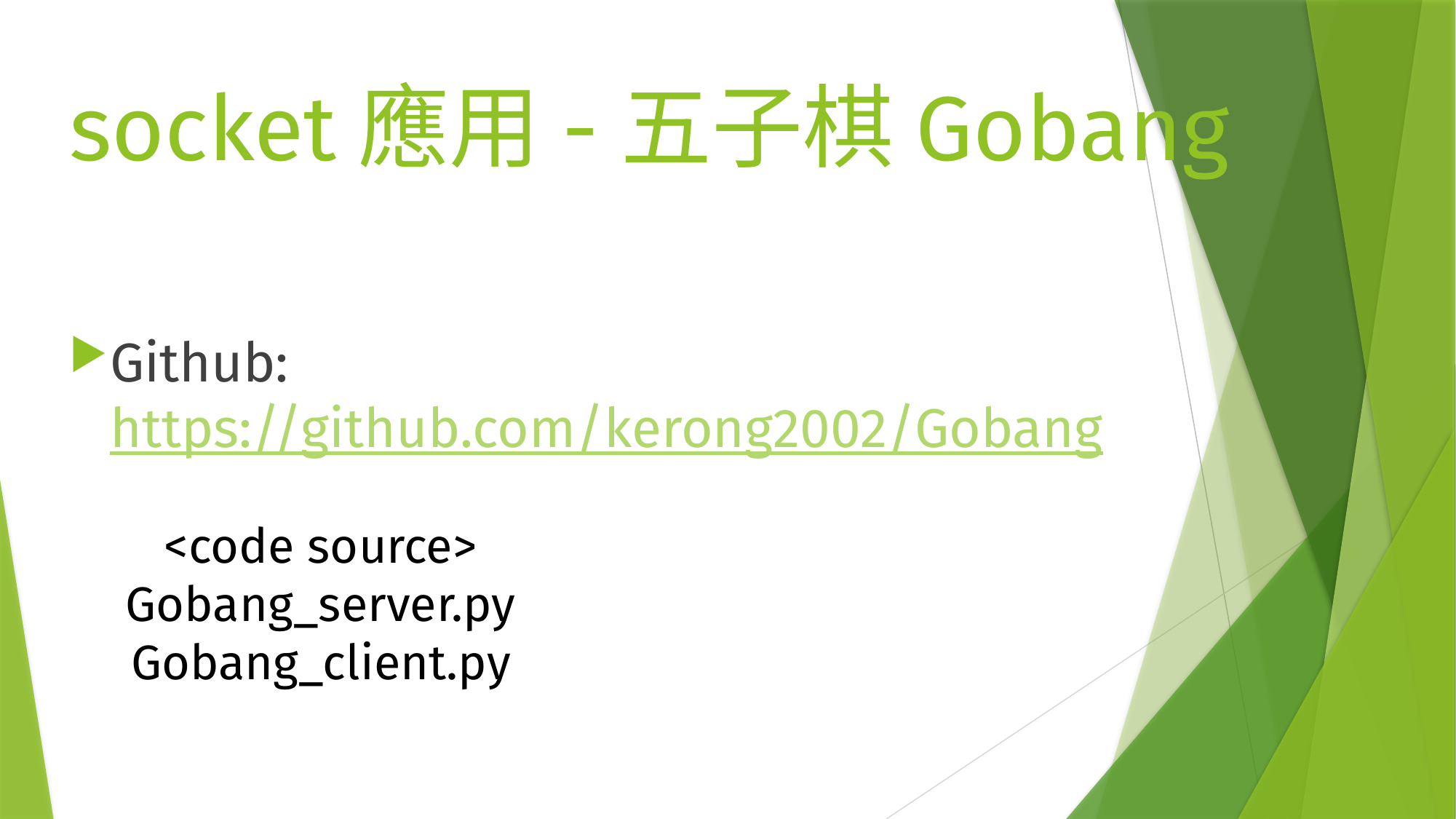

# socket應用-五子棋Gobang
Github: https://github.com/kerong2002/Gobang
<code source>
Gobang_server.py
Gobang_client.py